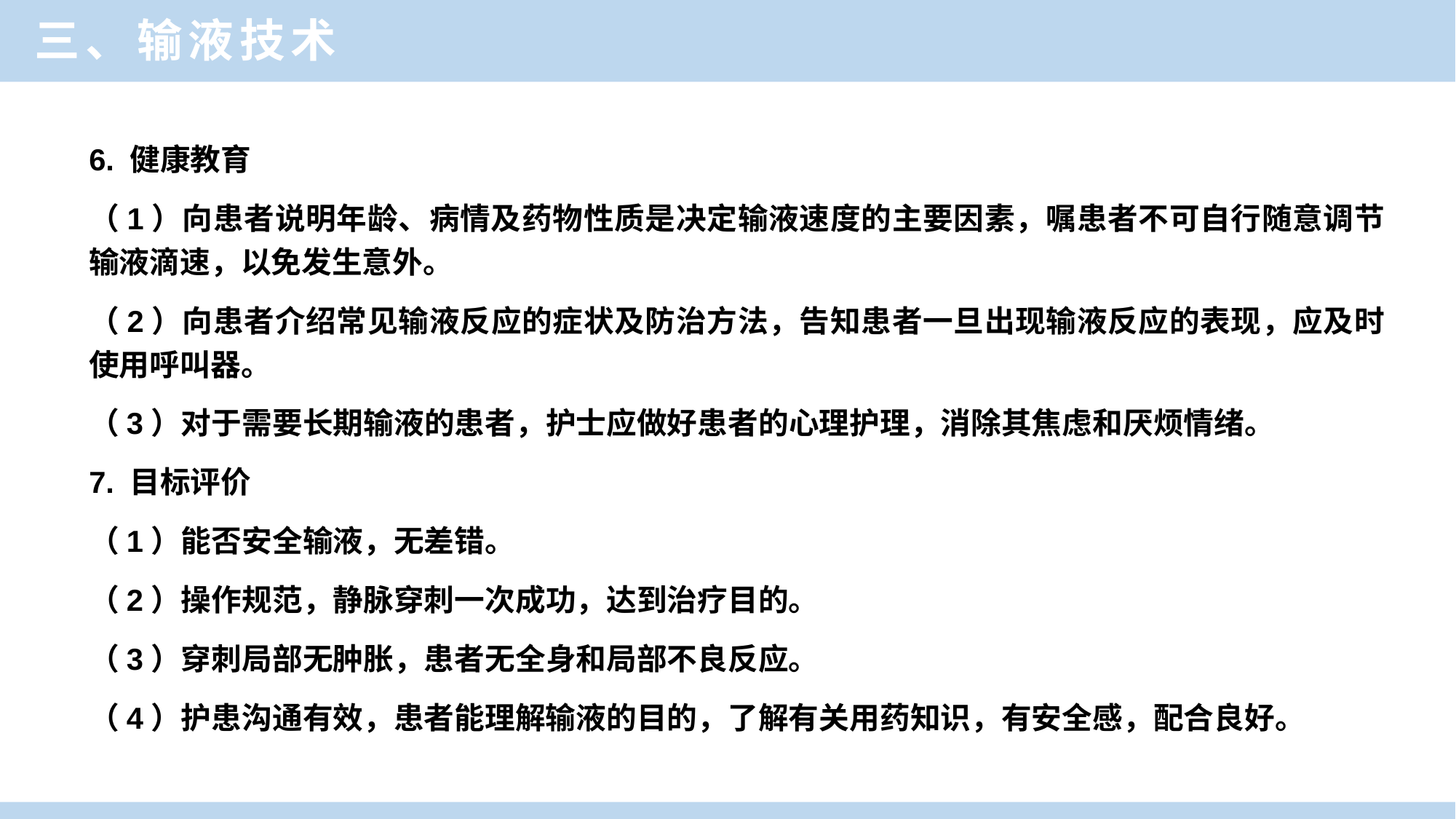

三、输液技术
6. 健康教育
（1）向患者说明年龄、病情及药物性质是决定输液速度的主要因素，嘱患者不可自行随意调节输液滴速，以免发生意外。
（2）向患者介绍常见输液反应的症状及防治方法，告知患者一旦出现输液反应的表现，应及时使用呼叫器。
（3）对于需要长期输液的患者，护士应做好患者的心理护理，消除其焦虑和厌烦情绪。
7. 目标评价
（1）能否安全输液，无差错。
（2）操作规范，静脉穿刺一次成功，达到治疗目的。
（3）穿刺局部无肿胀，患者无全身和局部不良反应。
（4）护患沟通有效，患者能理解输液的目的，了解有关用药知识，有安全感，配合良好。